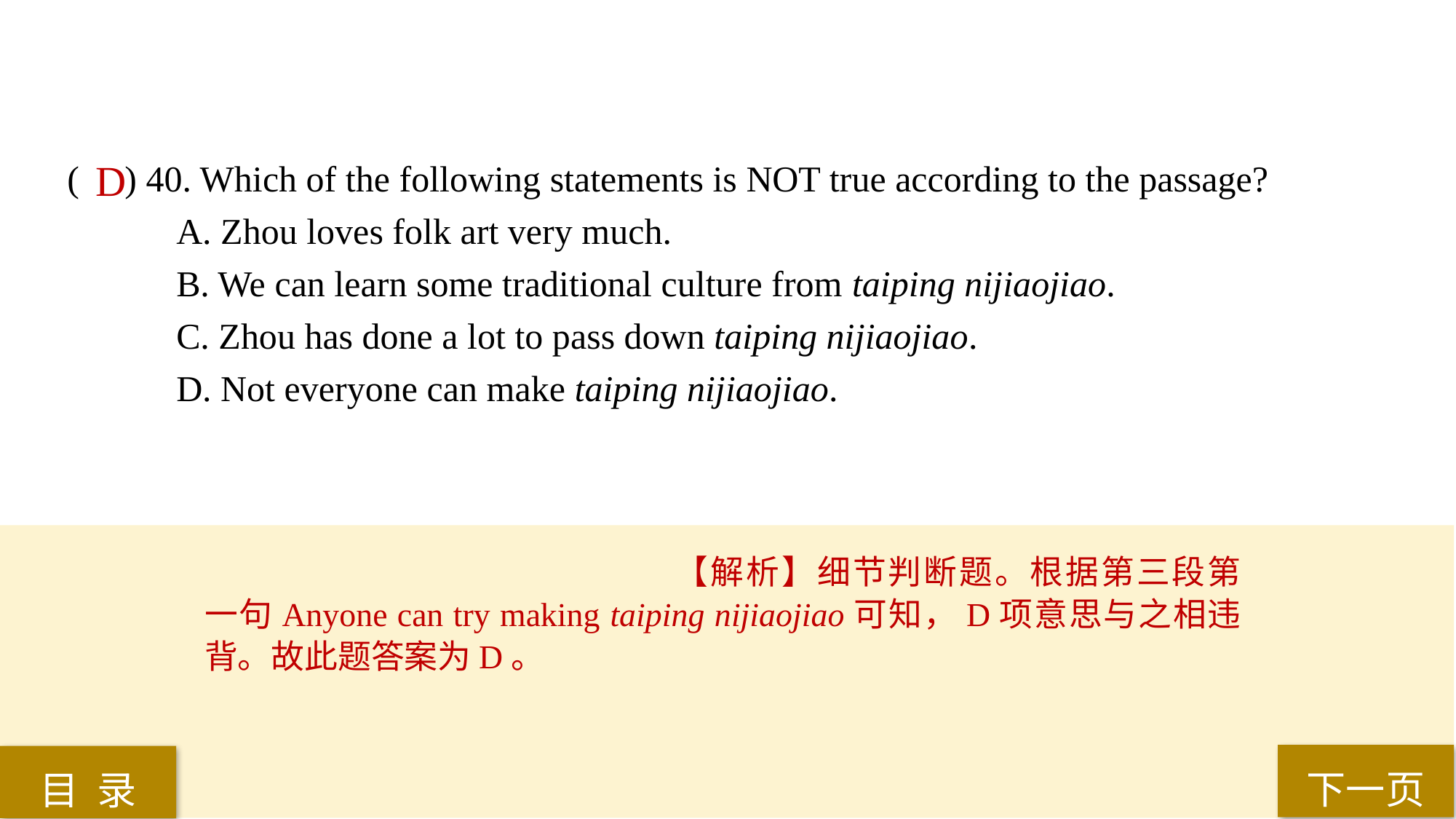

(     ) 40. Which of the following statements is NOT true according to the passage?
A. Zhou loves folk art very much.
B. We can learn some traditional culture from taiping nijiaojiao.
C. Zhou has done a lot to pass down taiping nijiaojiao.
D. Not everyone can make taiping nijiaojiao.
D
【解析】细节判断题。根据第三段第一句Anyone can try making taiping nijiaojiao可知，D项意思与之相违背。故此题答案为D。